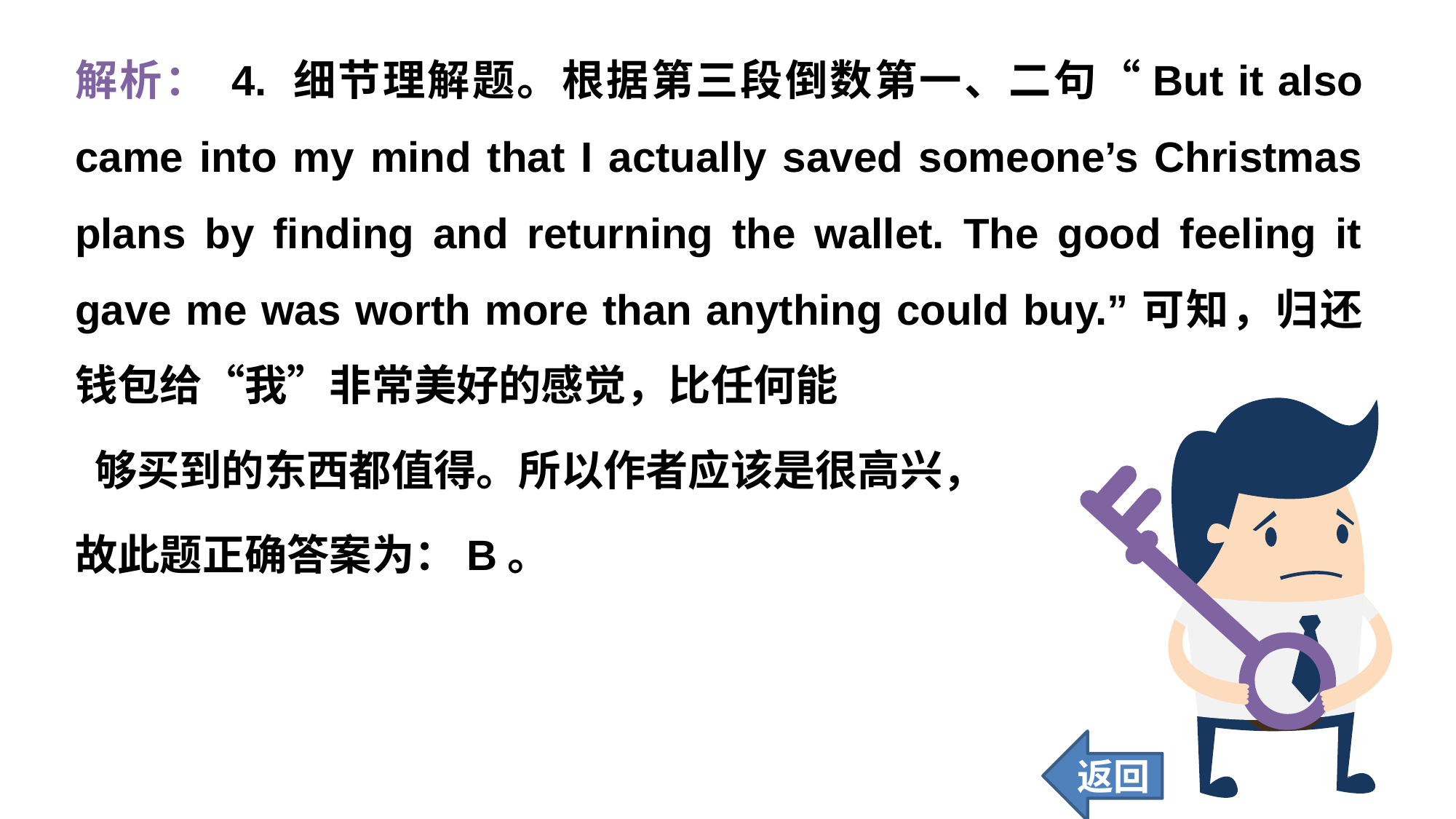

解析： 4. 细节理解题。根据第三段倒数第一、二句“But it also came into my mind that I actually saved someone’s Christmas plans by finding and returning the wallet. The good feeling it gave me was worth more than anything could buy.”可知，归还钱包给“我”非常美好的感觉，比任何能
 够买到的东西都值得。所以作者应该是很高兴，
故此题正确答案为：B。

返回
119